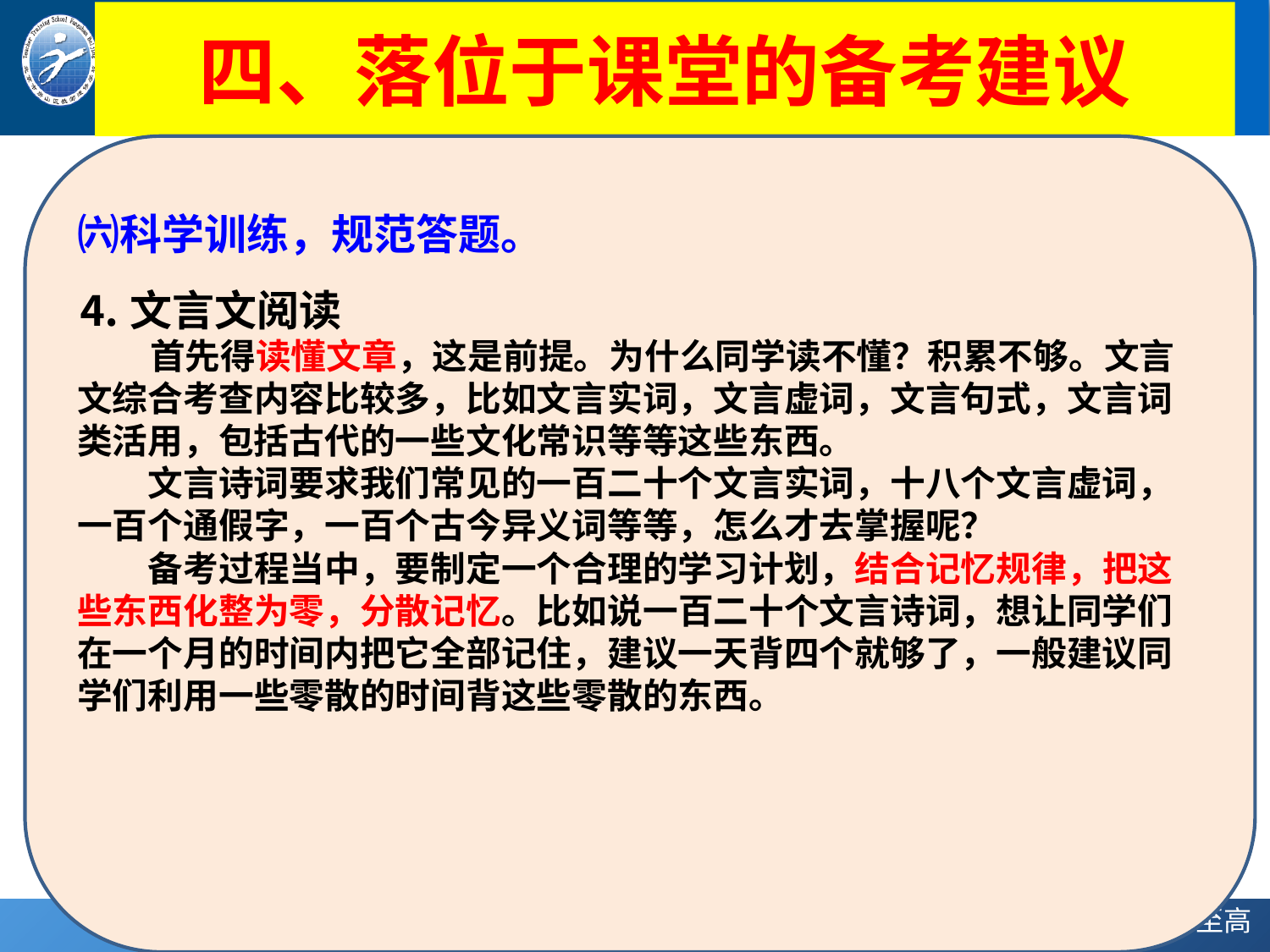

# 四、落位于课堂的备考建议
㈥科学训练，规范答题。
⒋文言文阅读
        首先得读懂文章，这是前提。为什么同学读不懂？积累不够。文言文综合考查内容比较多，比如文言实词，文言虚词，文言句式，文言词类活用，包括古代的一些文化常识等等这些东西。
　　文言诗词要求我们常见的一百二十个文言实词，十八个文言虚词，一百个通假字，一百个古今异义词等等，怎么才去掌握呢？
　　备考过程当中，要制定一个合理的学习计划，结合记忆规律，把这些东西化整为零，分散记忆。比如说一百二十个文言诗词，想让同学们在一个月的时间内把它全部记住，建议一天背四个就够了，一般建议同学们利用一些零散的时间背这些零散的东西。